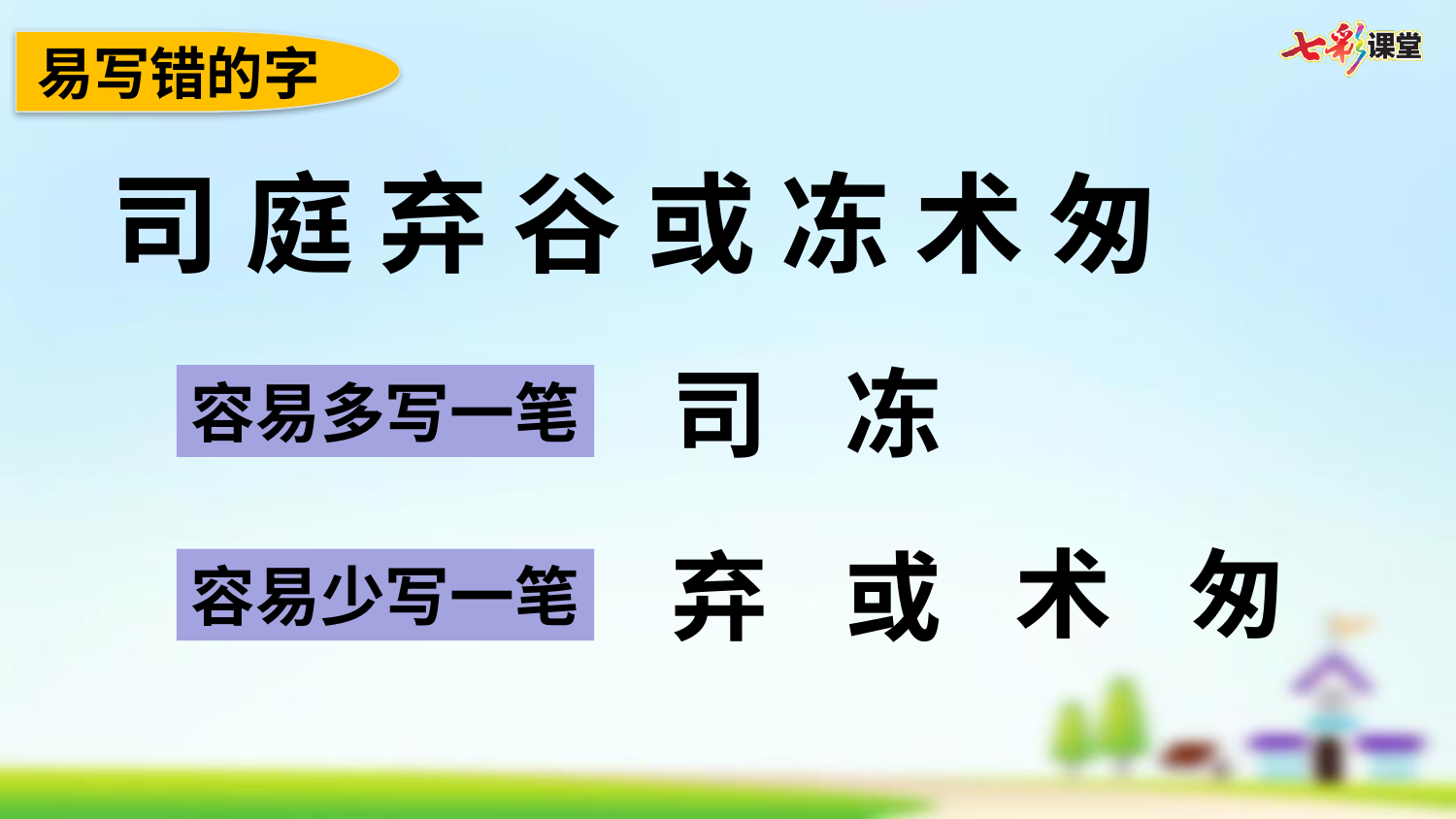

易写错的字
司 庭 弃 谷 或 冻 术 匆
司
冻
容易多写一笔
术
匆
弃
或
容易少写一笔